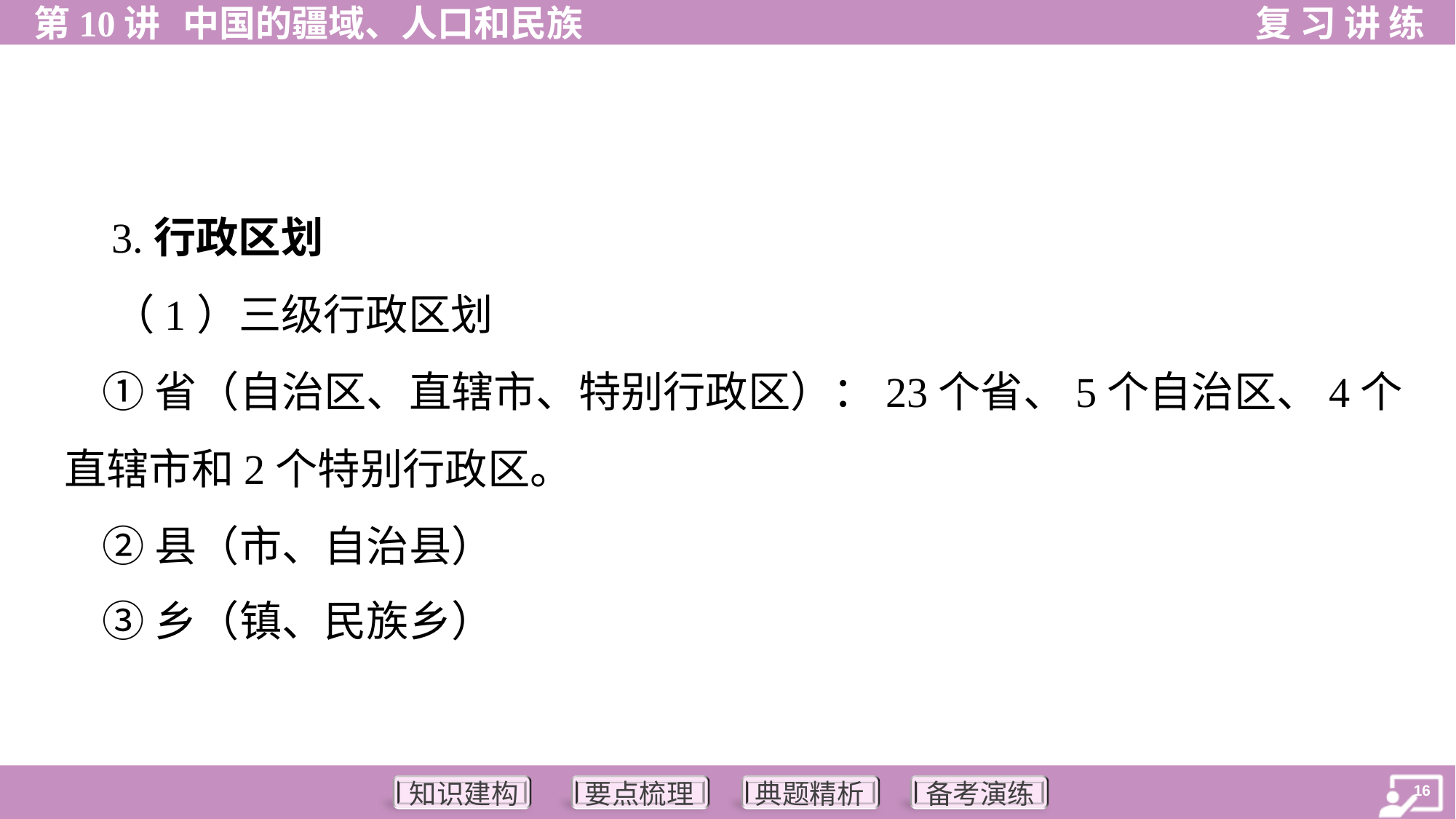

3.行政区划
    （1）三级行政区划
    ①省（自治区、直辖市、特别行政区）：23个省、5个自治区、4个
直辖市和2个特别行政区。
    ②县（市、自治县）
    ③乡（镇、民族乡）